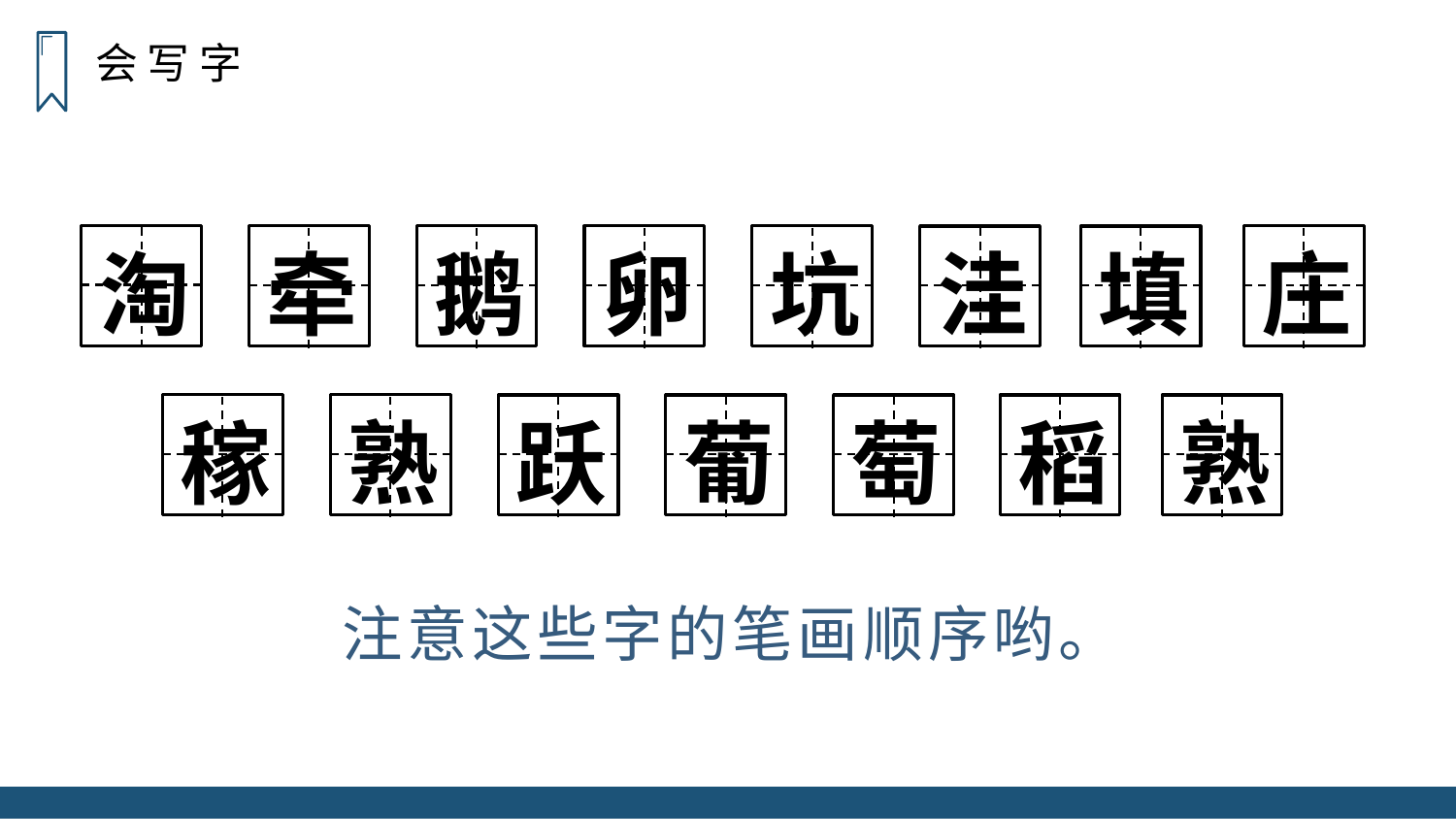

会 写 字

淘

牵

鹅

卵

坑

庄

洼

填

稼

熟

葡

萄

稻

跃

熟
注意这些字的笔画顺序哟。